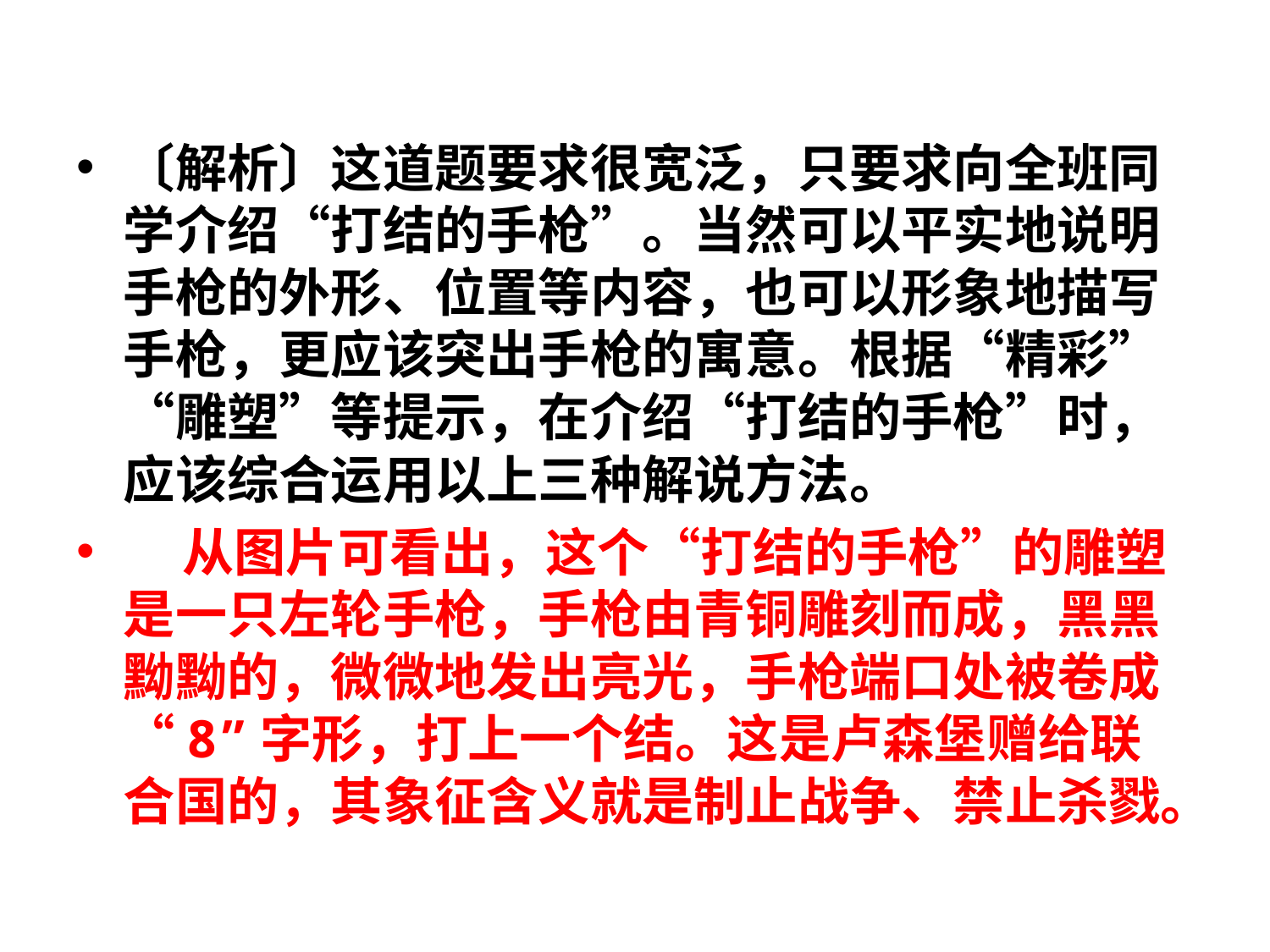

〔解析〕这道题要求很宽泛，只要求向全班同学介绍“打结的手枪”。当然可以平实地说明手枪的外形、位置等内容，也可以形象地描写手枪，更应该突出手枪的寓意。根据“精彩”“雕塑”等提示，在介绍“打结的手枪”时，应该综合运用以上三种解说方法。
    从图片可看出，这个“打结的手枪”的雕塑是一只左轮手枪，手枪由青铜雕刻而成，黑黑黝黝的，微微地发出亮光，手枪端口处被卷成“8”字形，打上一个结。这是卢森堡赠给联合国的，其象征含义就是制止战争、禁止杀戮。